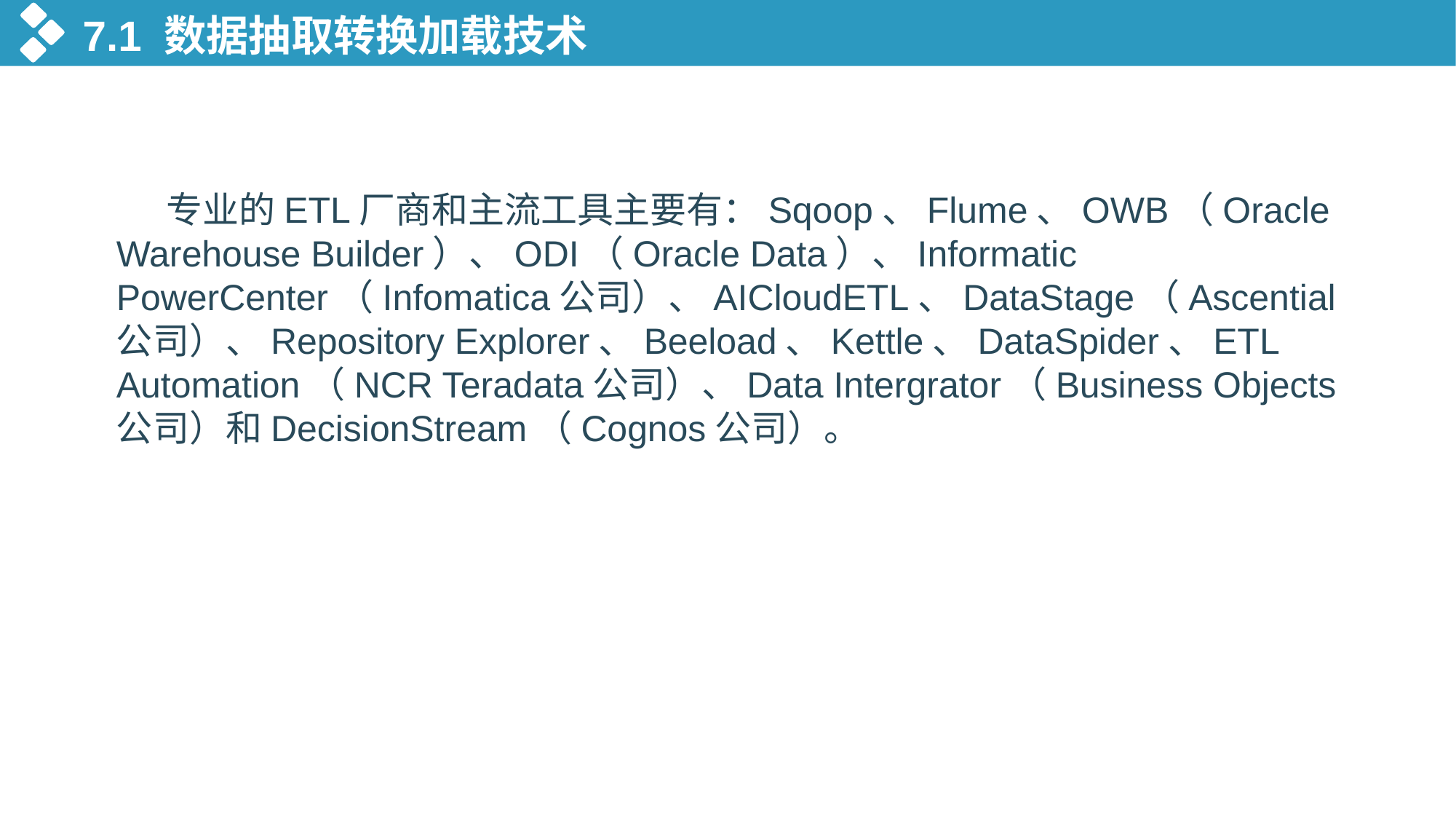

7.1 数据抽取转换加载技术

     专业的ETL厂商和主流工具主要有：Sqoop、Flume、OWB（Oracle Warehouse Builder）、ODI（Oracle Data）、Informatic PowerCenter（Infomatica公司）、AICloudETL、DataStage（Ascential公司）、Repository Explorer、Beeload、Kettle、DataSpider、ETL Automation（NCR Teradata公司）、Data Intergrator（Business Objects公司）和DecisionStream（Cognos公司）。